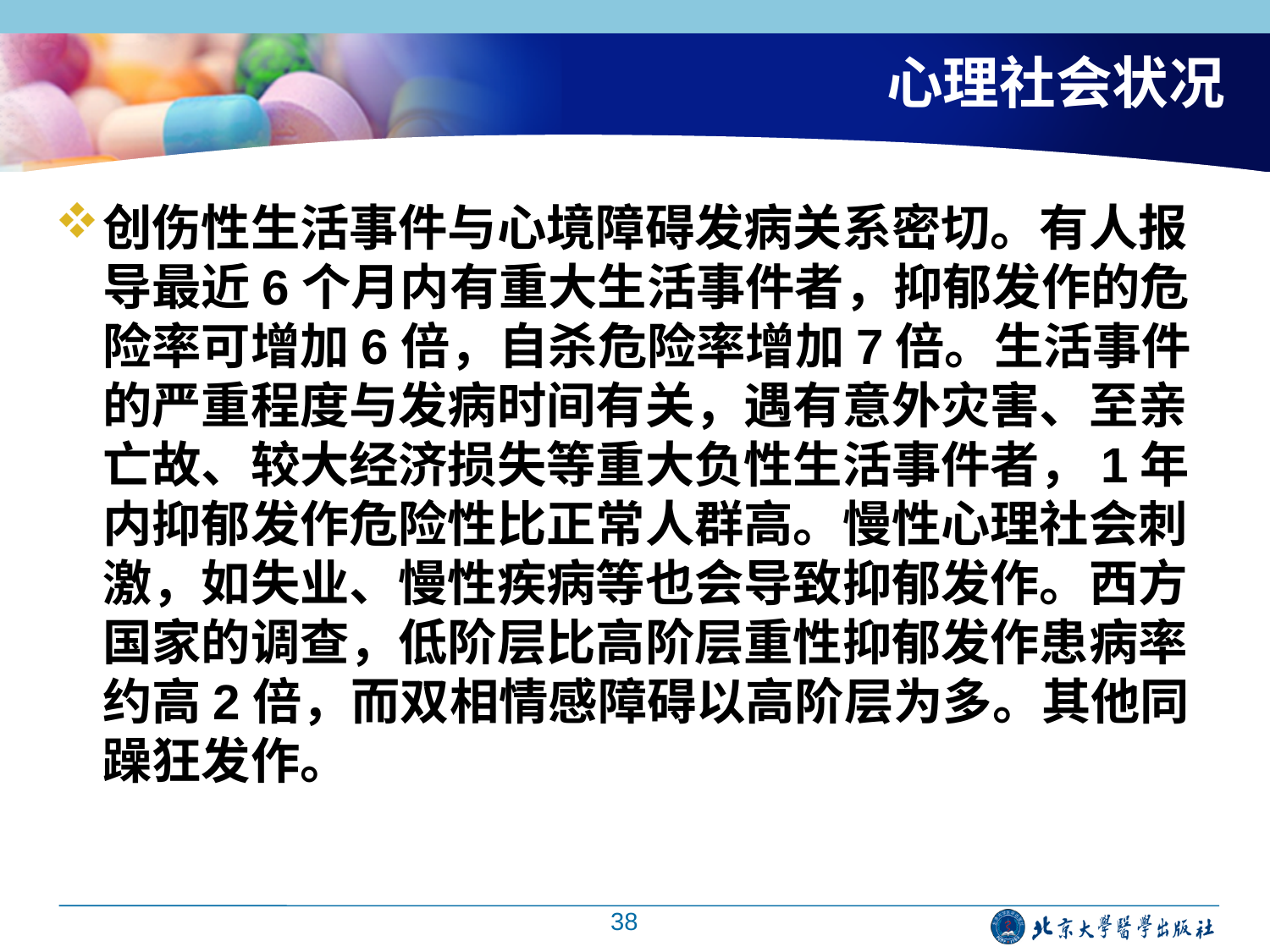

# 心理社会状况
创伤性生活事件与心境障碍发病关系密切。有人报导最近6个月内有重大生活事件者，抑郁发作的危险率可增加6倍，自杀危险率增加7倍。生活事件的严重程度与发病时间有关，遇有意外灾害、至亲亡故、较大经济损失等重大负性生活事件者，1年内抑郁发作危险性比正常人群高。慢性心理社会刺激，如失业、慢性疾病等也会导致抑郁发作。西方国家的调查，低阶层比高阶层重性抑郁发作患病率约高2倍，而双相情感障碍以高阶层为多。其他同躁狂发作。

38